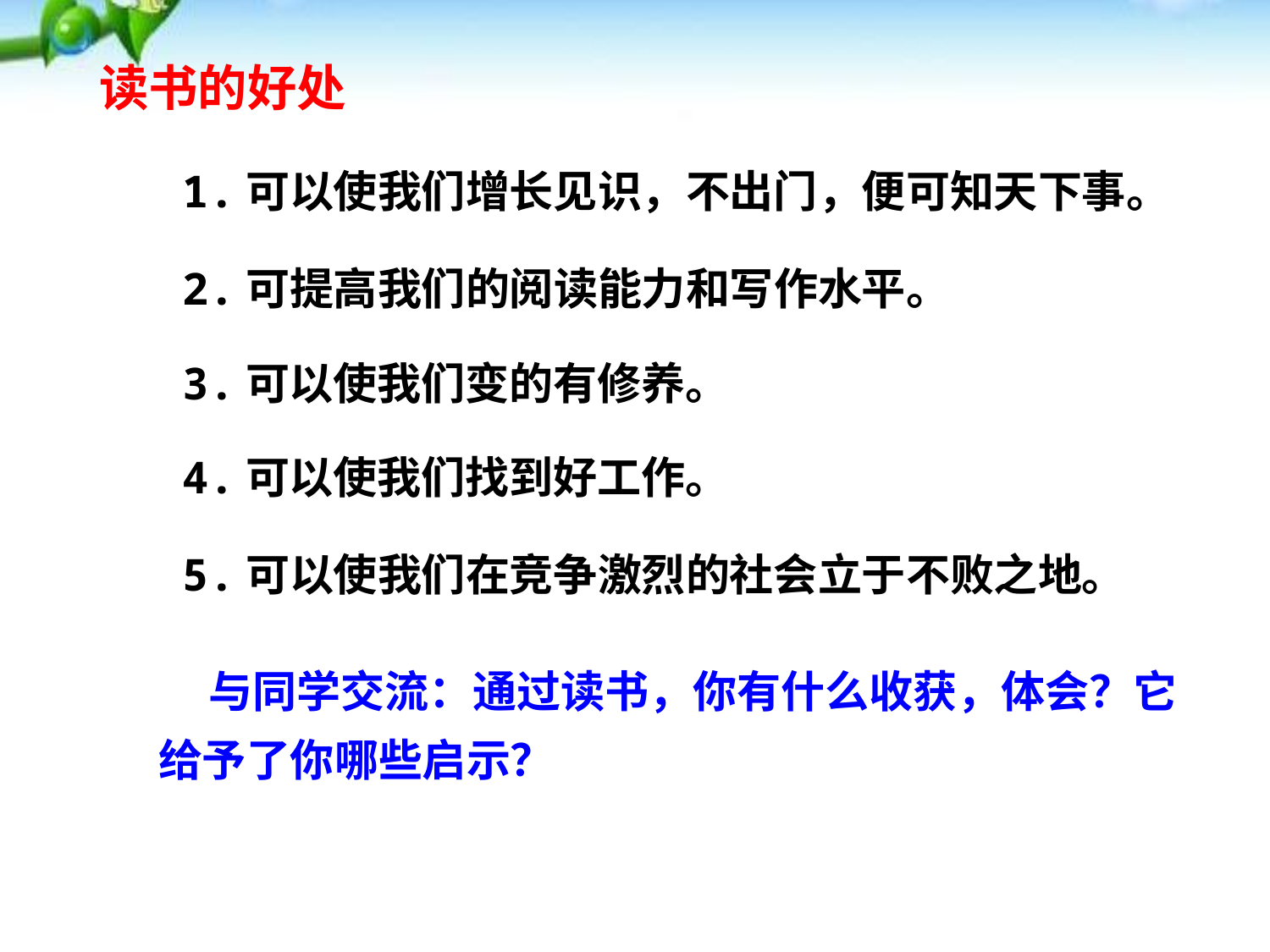

读书的好处
1.可以使我们增长见识，不出门，便可知天下事。
2.可提高我们的阅读能力和写作水平。
3.可以使我们变的有修养。
4.可以使我们找到好工作。
5.可以使我们在竞争激烈的社会立于不败之地。
    与同学交流：通过读书，你有什么收获，体会？它给予了你哪些启示？